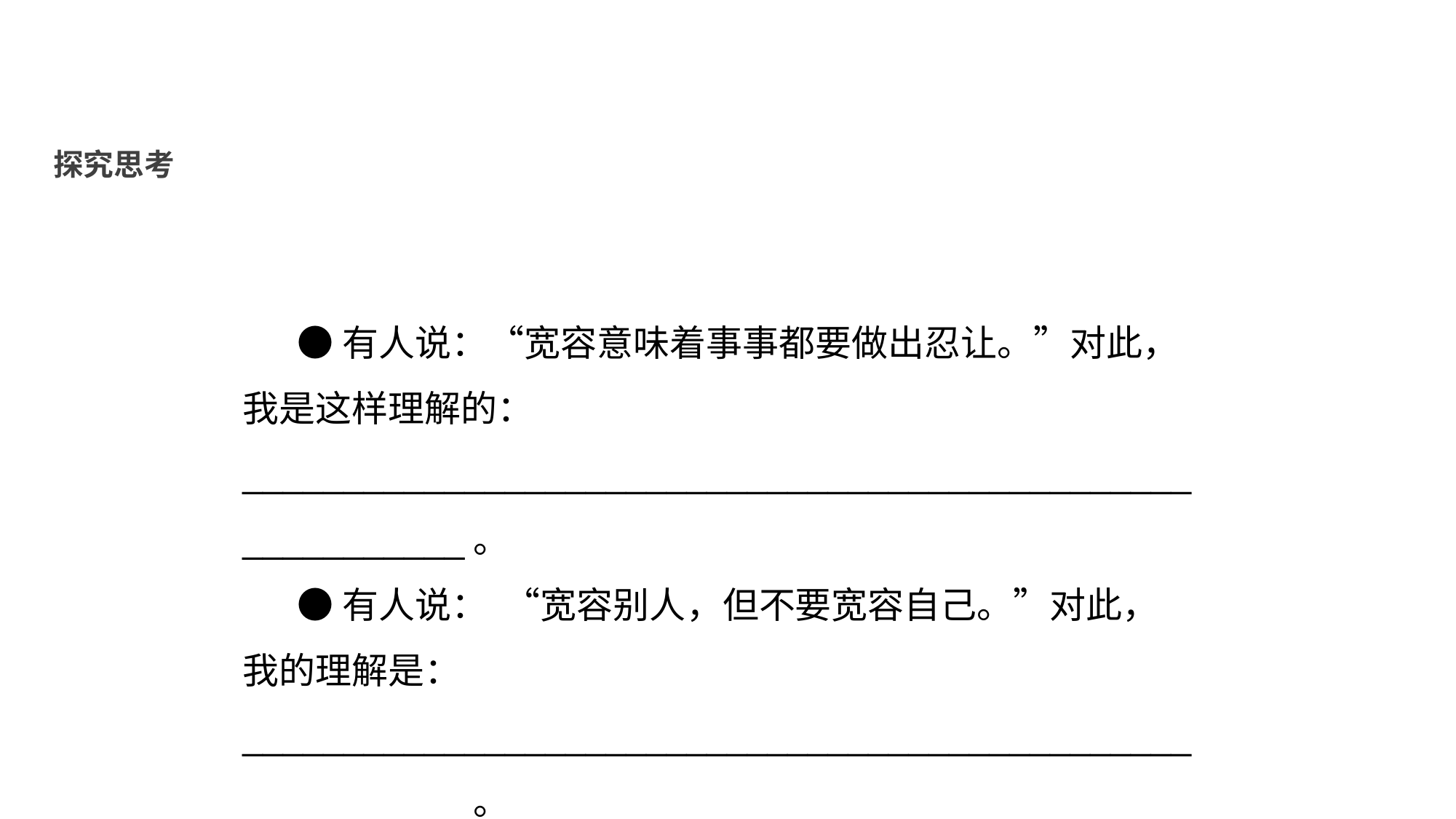

探究思考
●有人说：“宽容意味着事事都要做出忍让。”对此，我是这样理解的：__________________________________________________________。
●有人说：  “宽容别人，但不要宽容自己。”对此，我的理解是： __________________________________________________________。